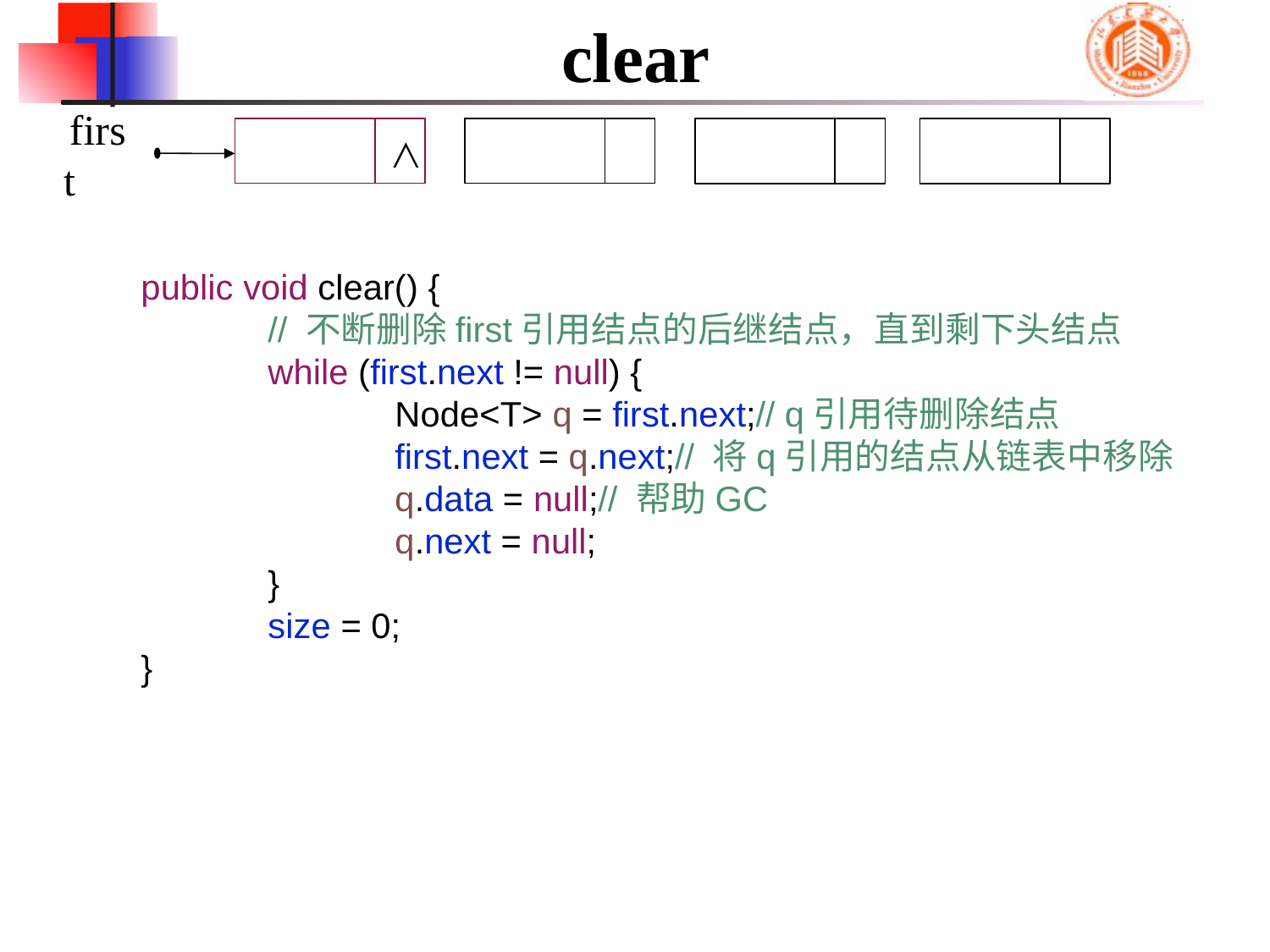

# clear
∧

first

	public void clear() {
		// 不断删除first引用结点的后继结点，直到剩下头结点
		while (first.next != null) {
			Node<T> q = first.next;// q引用待删除结点
			first.next = q.next;// 将q引用的结点从链表中移除
			q.data = null;// 帮助GC
			q.next = null;
		}
		size = 0;
	}